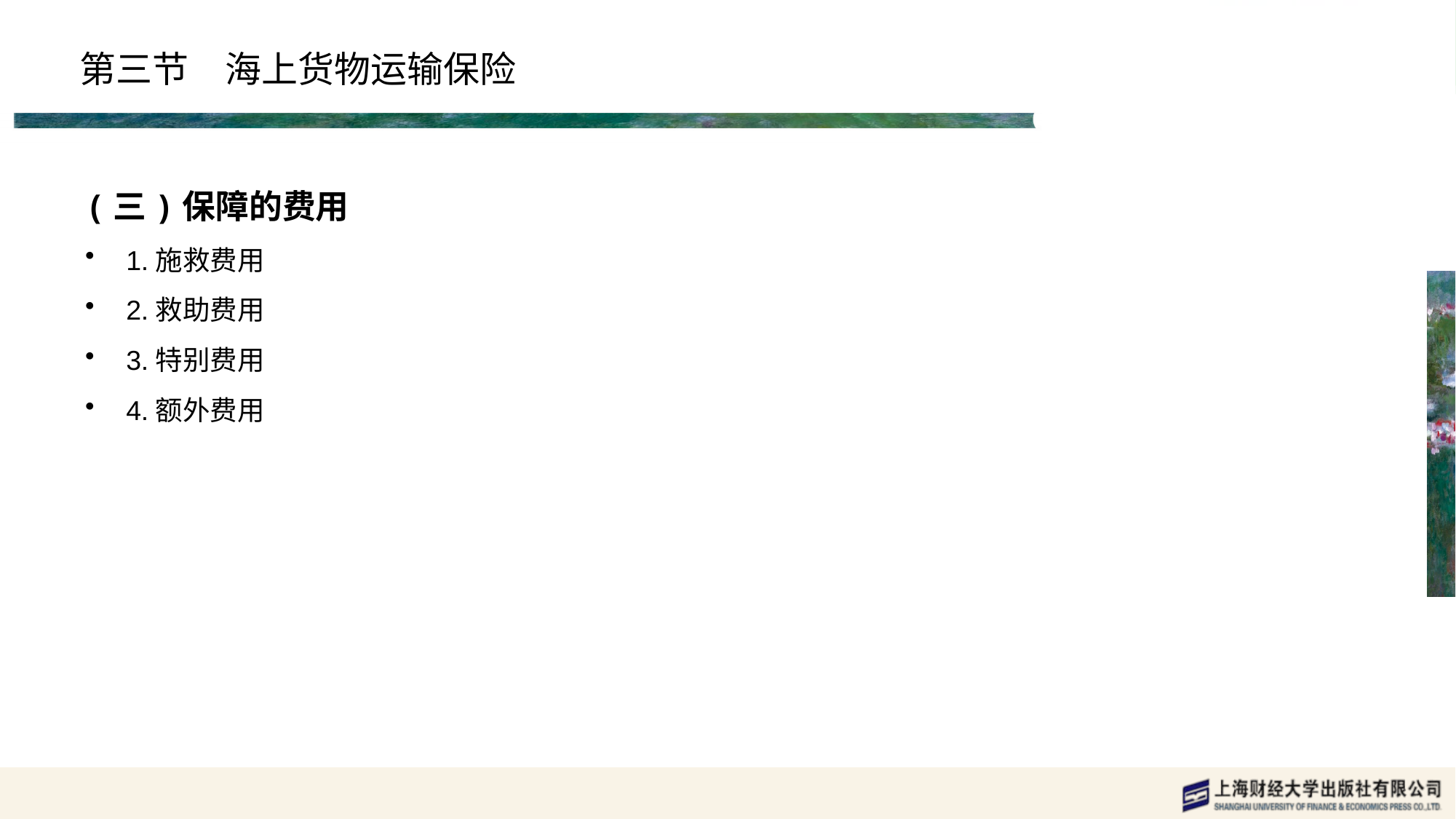

# 第三节　海上货物运输保险
(三)保障的费用
1.施救费用
2.救助费用
3.特别费用
4.额外费用